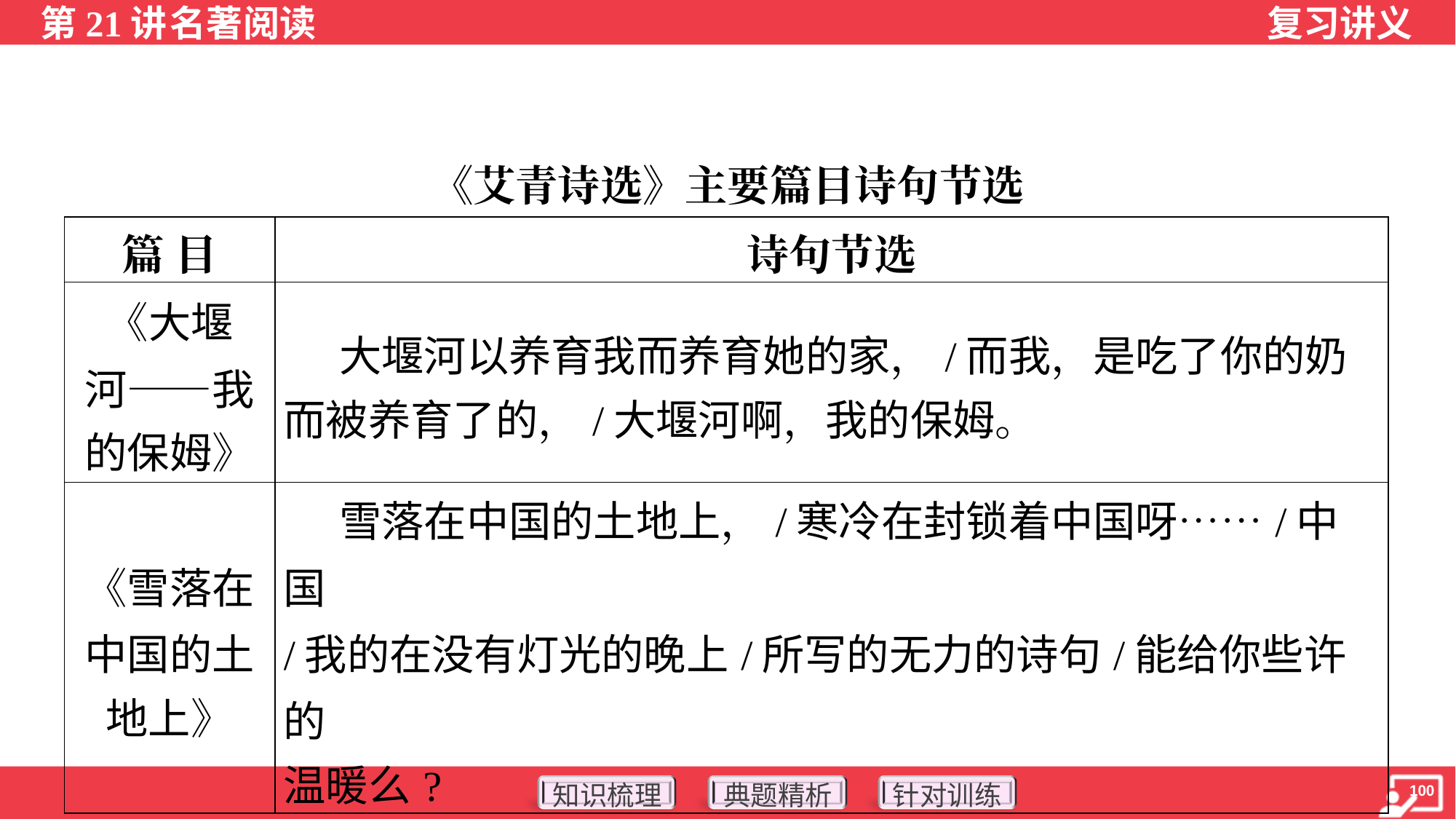

《艾青诗选》主要篇目诗句节选
| 篇 目 | 诗句节选 |
| --- | --- |
| 《大堰 河——我 的保姆》 | 大堰河以养育我而养育她的家，/而我，是吃了你的奶 而被养育了的，/大堰河啊，我的保姆。 |
| 《雪落在 中国的土 地上》 | 雪落在中国的土地上，/寒冷在封锁着中国呀……/中国 /我的在没有灯光的晚上/所写的无力的诗句/能给你些许的 温暖么? |